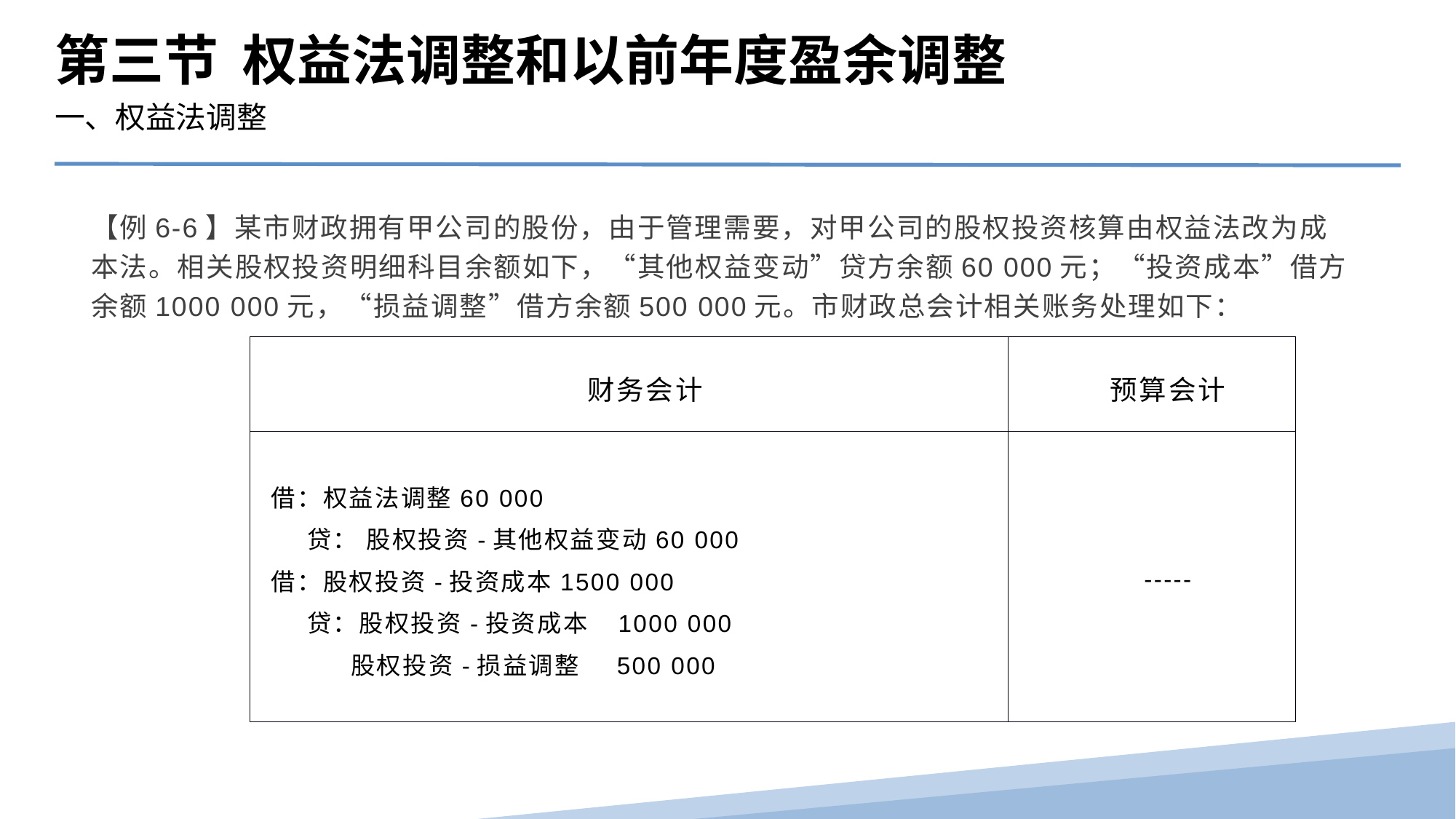

第三节  权益法调整和以前年度盈余调整
一、权益法调整
【例6-6】某市财政拥有甲公司的股份，由于管理需要，对甲公司的股权投资核算由权益法改为成本法。相关股权投资明细科目余额如下，“其他权益变动”贷方余额60 000元；“投资成本”借方余额1000 000元，“损益调整”借方余额500 000元。市财政总会计相关账务处理如下：
| 财务会计 | 预算会计 |
| --- | --- |
| 借：权益法调整60 000 贷： 股权投资-其他权益变动60 000 借：股权投资-投资成本1500 000 贷：股权投资-投资成本 1000 000 股权投资-损益调整 500 000 | ----- |